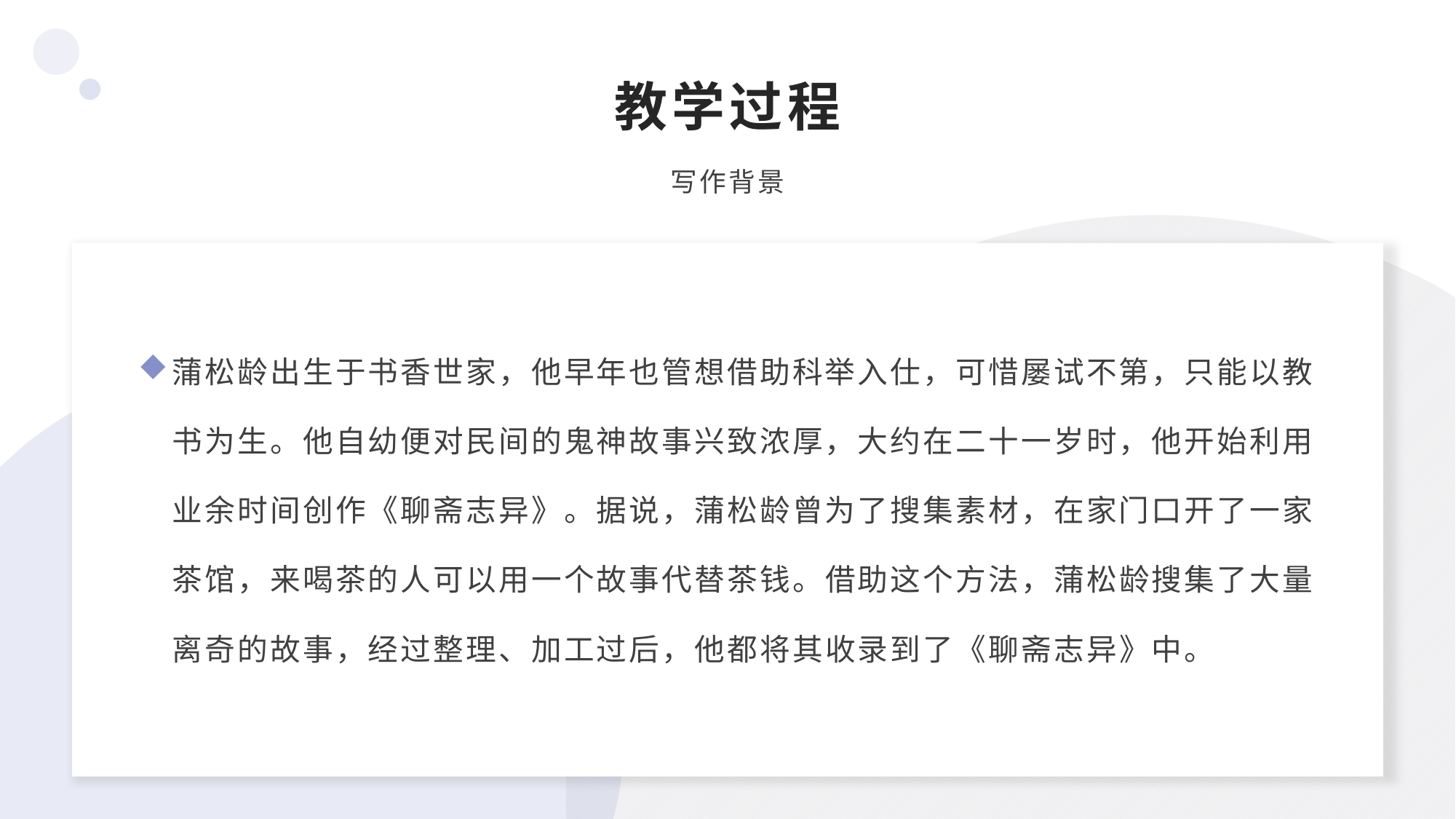

教学过程

写作背景

蒲松龄出生于书香世家，他早年也管想借助科举入仕，可惜屡试不第，只能以教书为生。他自幼便对民间的鬼神故事兴致浓厚，大约在二十一岁时，他开始利用业余时间创作《聊斋志异》。据说，蒲松龄曾为了搜集素材，在家门口开了一家茶馆，来喝茶的人可以用一个故事代替茶钱。借助这个方法，蒲松龄搜集了大量离奇的故事，经过整理、加工过后，他都将其收录到了《聊斋志异》中。